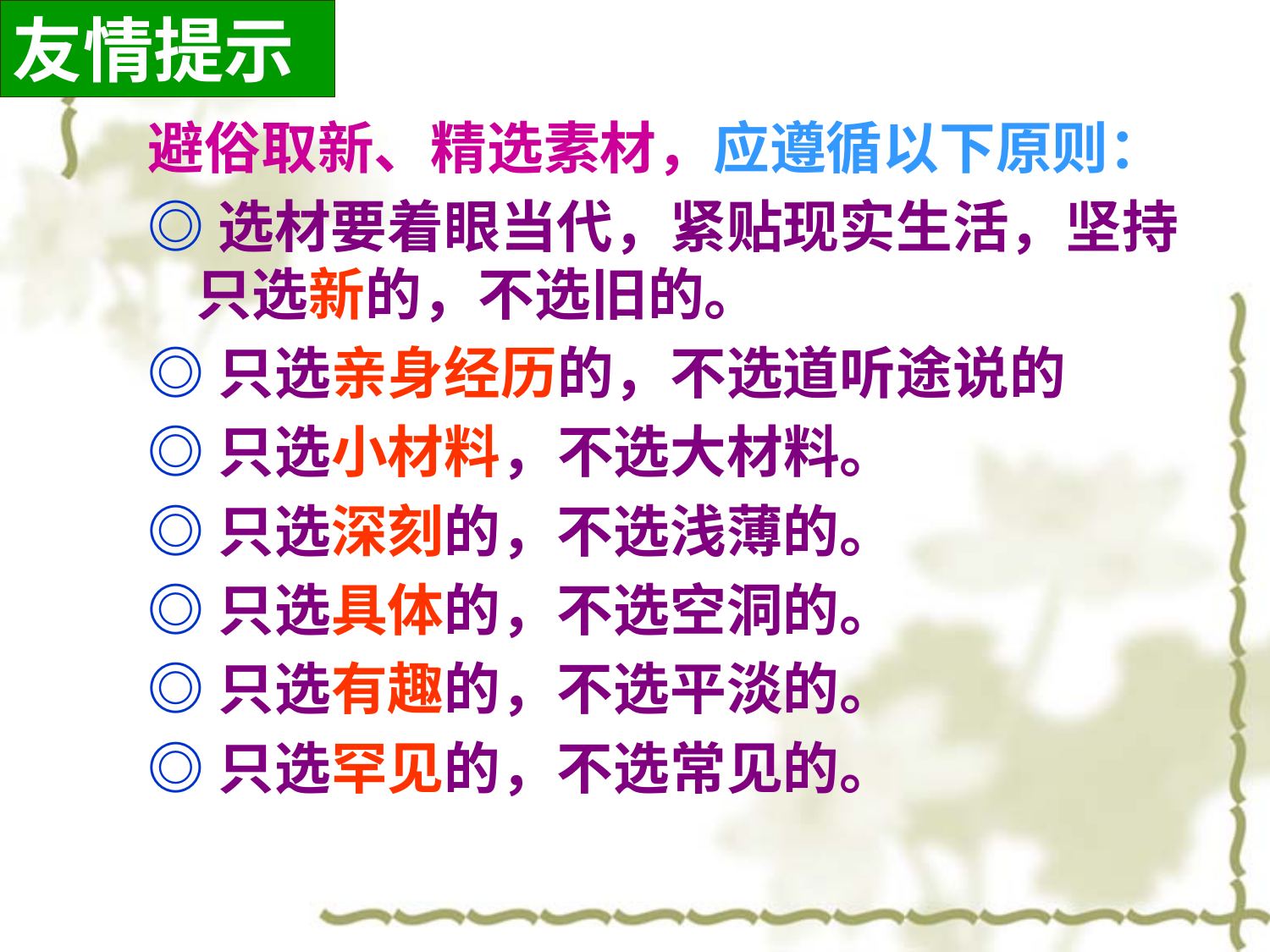

友情提示
避俗取新、精选素材，应遵循以下原则：
◎选材要着眼当代，紧贴现实生活，坚持只选新的，不选旧的。
◎只选亲身经历的，不选道听途说的
◎只选小材料，不选大材料。
◎只选深刻的，不选浅薄的。
◎只选具体的，不选空洞的。
◎只选有趣的，不选平淡的。
◎只选罕见的，不选常见的。
27